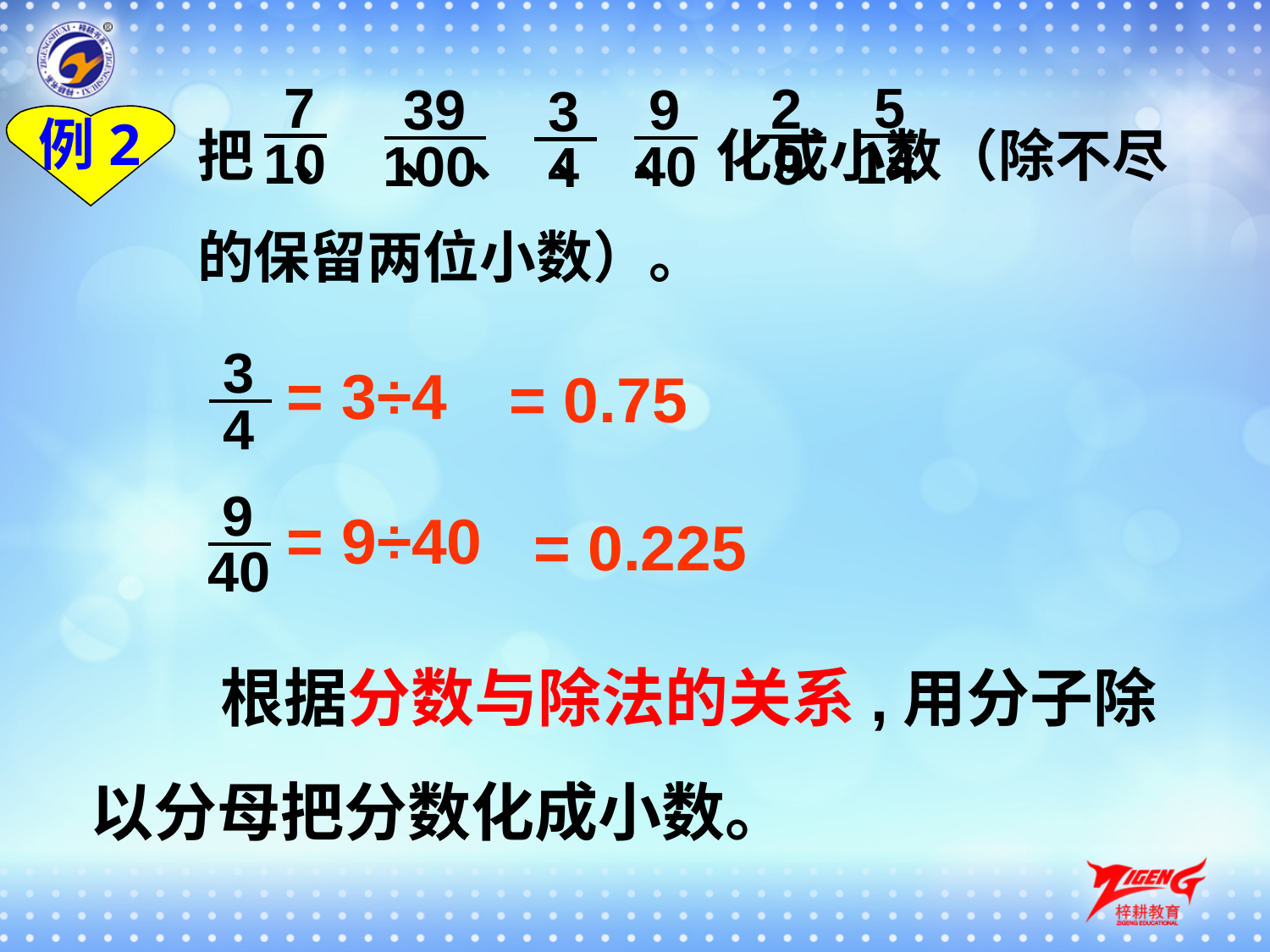

7
5
2
39
9
3
把   、    、 、  、  、  化成小数（除不尽的保留两位小数）。
例2
10
14
9
100
40
4
3
= 3÷4
= 0.75
4
9
= 9÷40
= 0.225
40
        根据分数与除法的关系,用分子除以分母把分数化成小数。